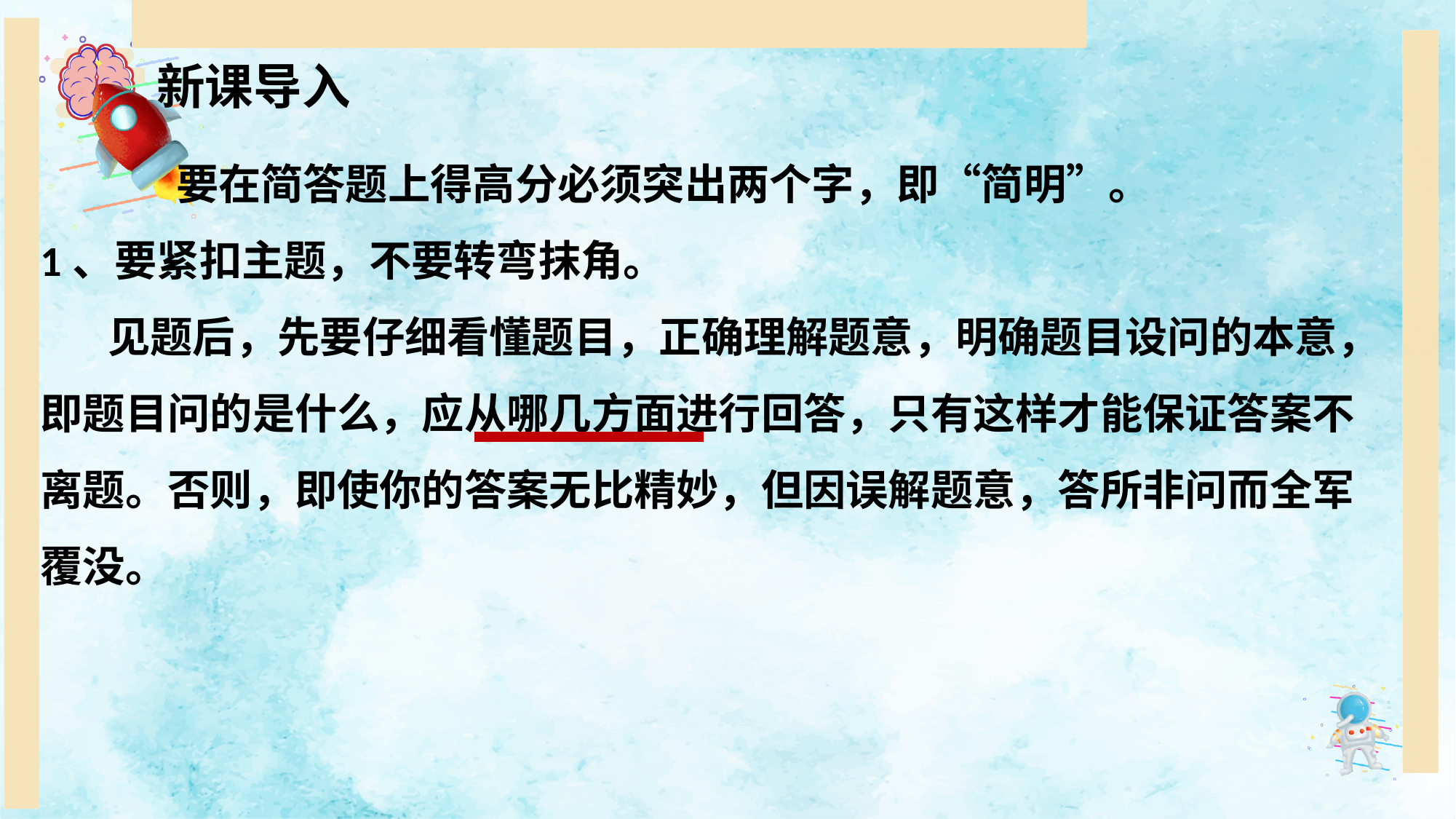

新课导入
             要在简答题上得高分必须突出两个字，即“简明”。
1、要紧扣主题，不要转弯抹角。
       见题后，先要仔细看懂题目，正确理解题意，明确题目设问的本意，即题目问的是什么，应从哪几方面进行回答，只有这样才能保证答案不离题。否则，即使你的答案无比精妙，但因误解题意，答所非问而全军覆没。